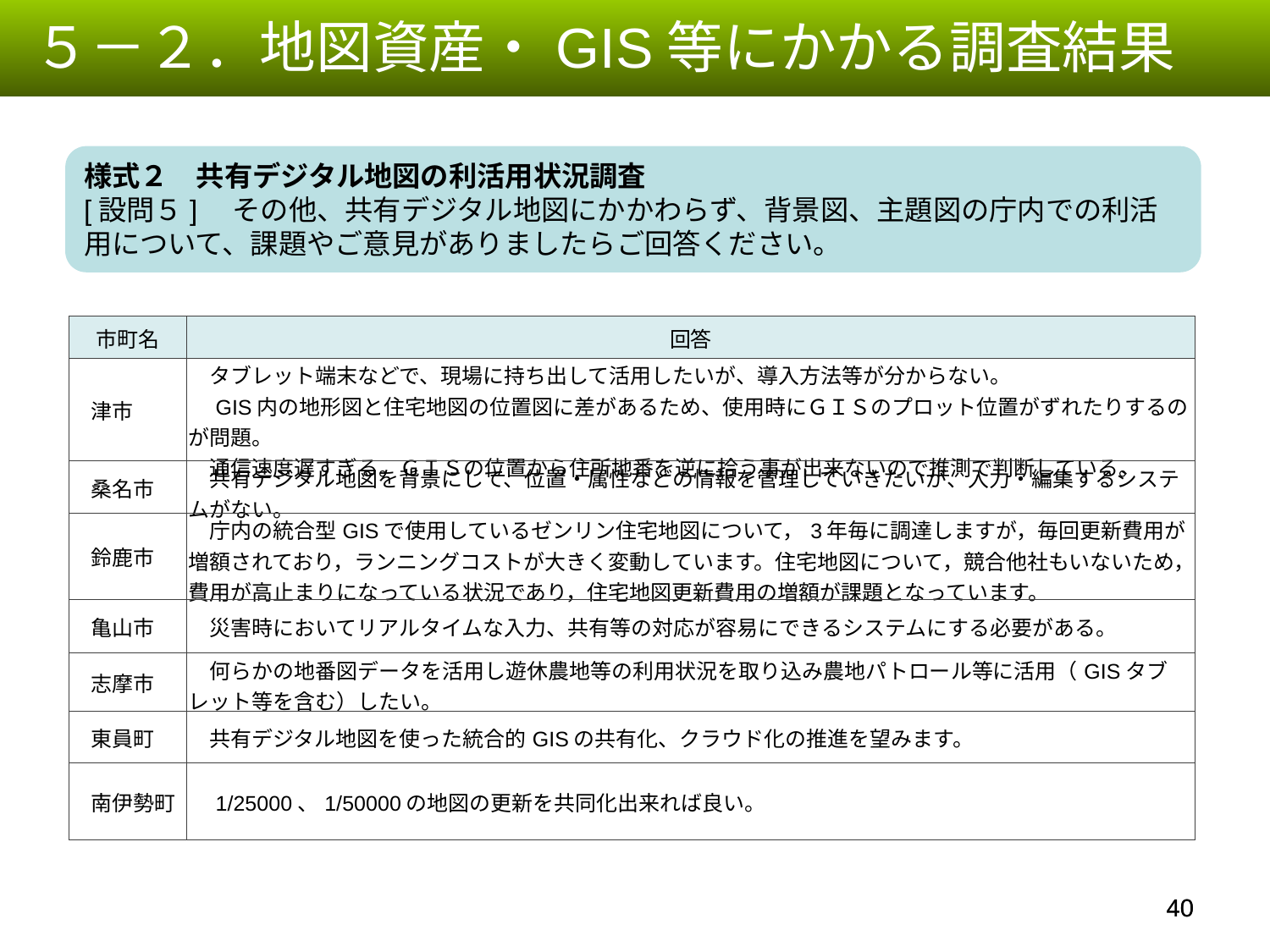

５－２．地図資産・GIS等にかかる調査結果
様式２　共有デジタル地図の利活用状況調査
[設問５]　その他、共有デジタル地図にかかわらず、背景図、主題図の庁内での利活用について、課題やご意見がありましたらご回答ください。
| 市町名 | 回答 |
| --- | --- |
| 津市 | タブレット端末などで、現場に持ち出して活用したいが、導入方法等が分からない。 　GIS内の地形図と住宅地図の位置図に差があるため、使用時にＧＩＳのプロット位置がずれたりするのが問題。 　通信速度遅すぎる。ＧＩＳの位置から住所地番を逆に拾う事が出来ないので推測で判断している。 |
| 桑名市 | 共有デジタル地図を背景にして、位置・属性などの情報を管理していきたいが、入力・編集するシステムがない。 |
| 鈴鹿市 | 庁内の統合型GISで使用しているゼンリン住宅地図について，3年毎に調達しますが，毎回更新費用が増額されており，ランニングコストが大きく変動しています。住宅地図について，競合他社もいないため，費用が高止まりになっている状況であり，住宅地図更新費用の増額が課題となっています。 |
| 亀山市 | 災害時においてリアルタイムな入力、共有等の対応が容易にできるシステムにする必要がある。 |
| 志摩市 | 何らかの地番図データを活用し遊休農地等の利用状況を取り込み農地パトロール等に活用（GISタブレット等を含む）したい。 |
| 東員町 | 共有デジタル地図を使った統合的GISの共有化、クラウド化の推進を望みます。 |
| 南伊勢町 | 1/25000、1/50000の地図の更新を共同化出来れば良い。 |
40
40